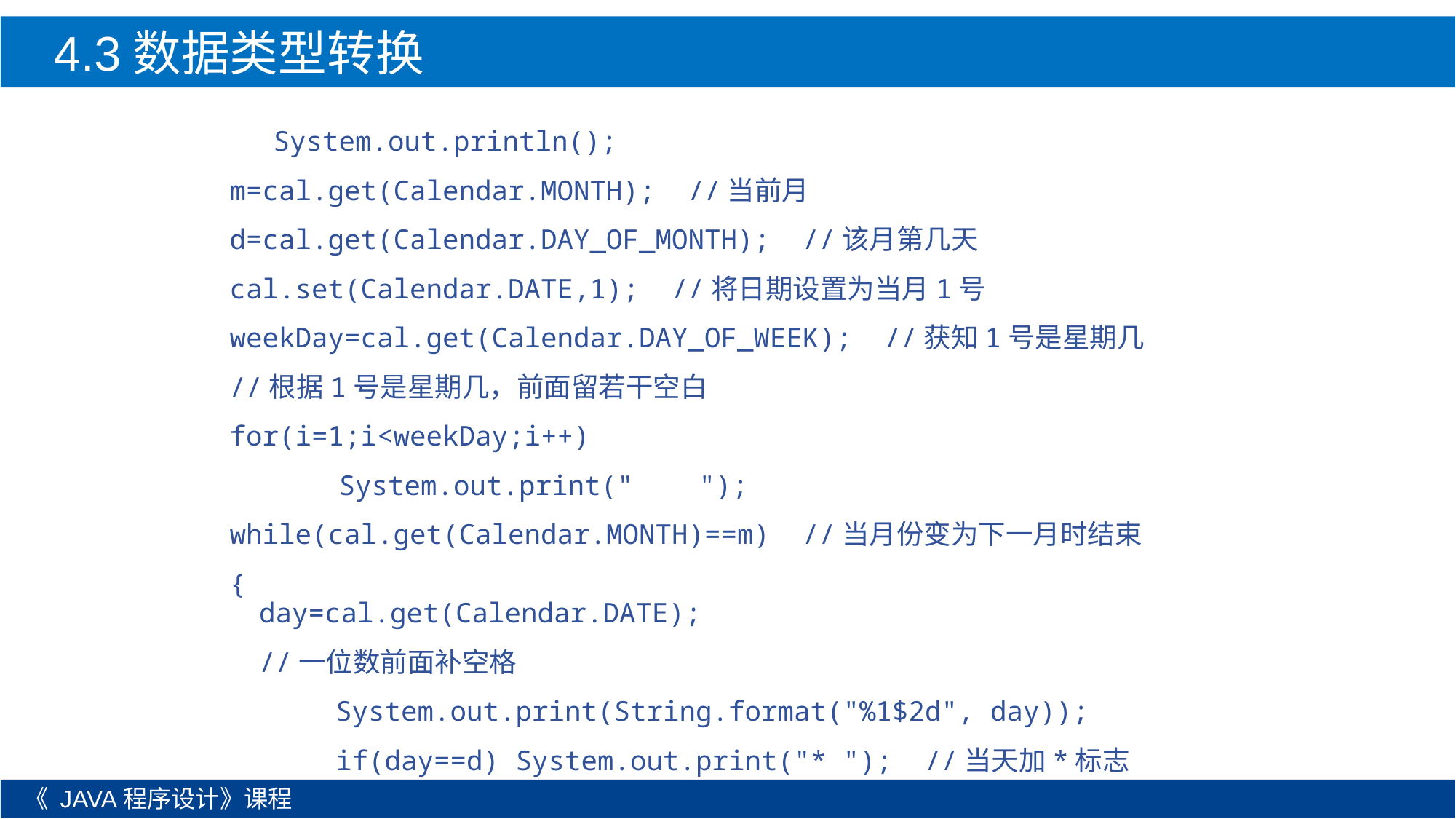

4.3数据类型转换
                System.out.println();
		m=cal.get(Calendar.MONTH);  //当前月
		d=cal.get(Calendar.DAY_OF_MONTH);  //该月第几天
		cal.set(Calendar.DATE,1);  //将日期设置为当月1号
		weekDay=cal.get(Calendar.DAY_OF_WEEK);  //获知1号是星期几
		//根据1号是星期几，前面留若干空白
		for(i=1;i<weekDay;i++)
			System.out.print("    ");
		while(cal.get(Calendar.MONTH)==m)  //当月份变为下一月时结束
		{

day=cal.get(Calendar.DATE);
//一位数前面补空格
	System.out.print(String.format("%1$2d", day));
 	if(day==d) System.out.print("* ");  //当天加*标志
《 JAVA程序设计》课程